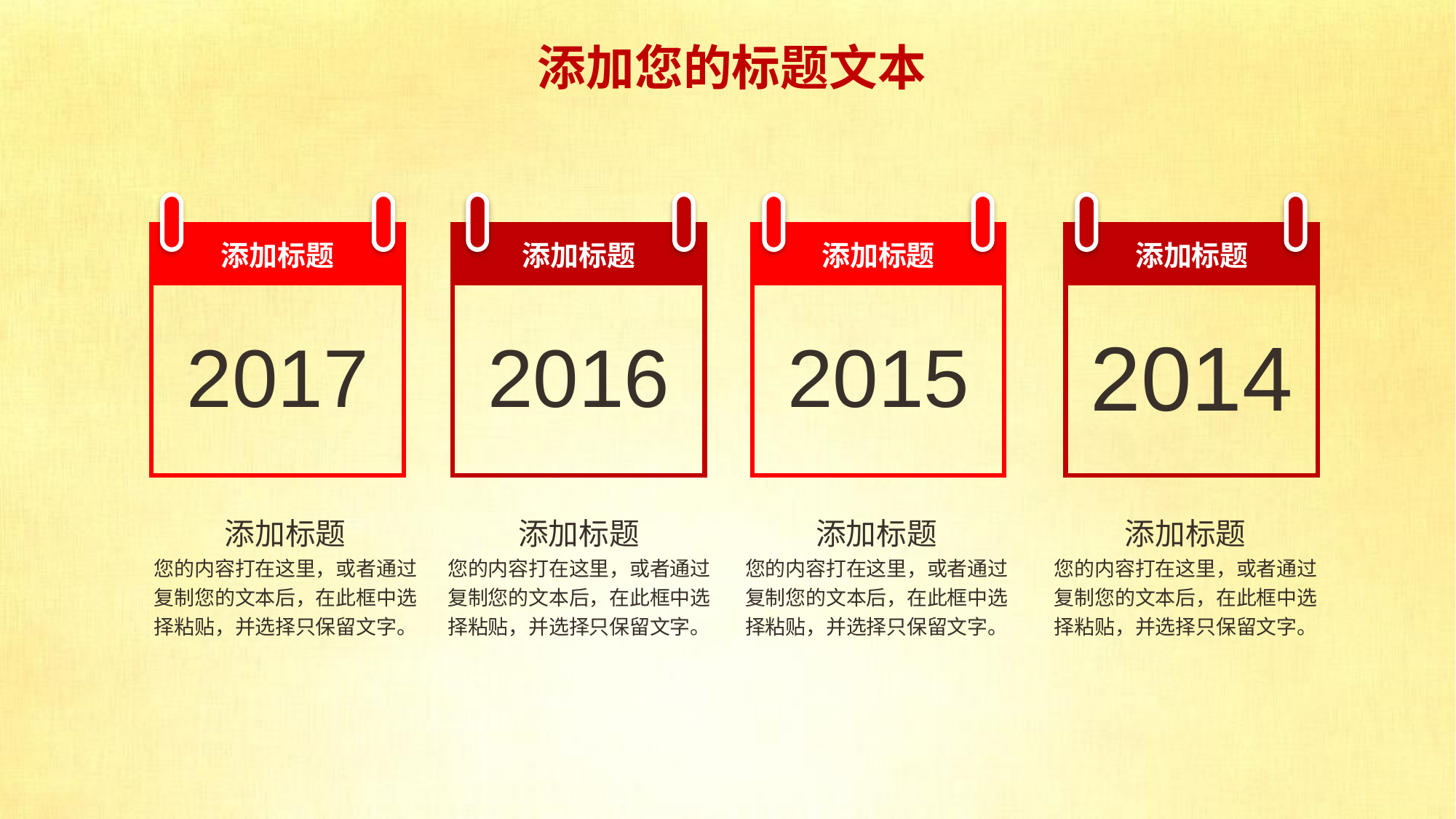

添加您的标题文本

添加标题

添加标题

添加标题

添加标题

2014
2017
2016
2015
添加标题
您的内容打在这里，或者通过复制您的文本后，在此框中选择粘贴，并选择只保留文字。
添加标题
您的内容打在这里，或者通过复制您的文本后，在此框中选择粘贴，并选择只保留文字。
添加标题
您的内容打在这里，或者通过复制您的文本后，在此框中选择粘贴，并选择只保留文字。
添加标题
您的内容打在这里，或者通过复制您的文本后，在此框中选择粘贴，并选择只保留文字。